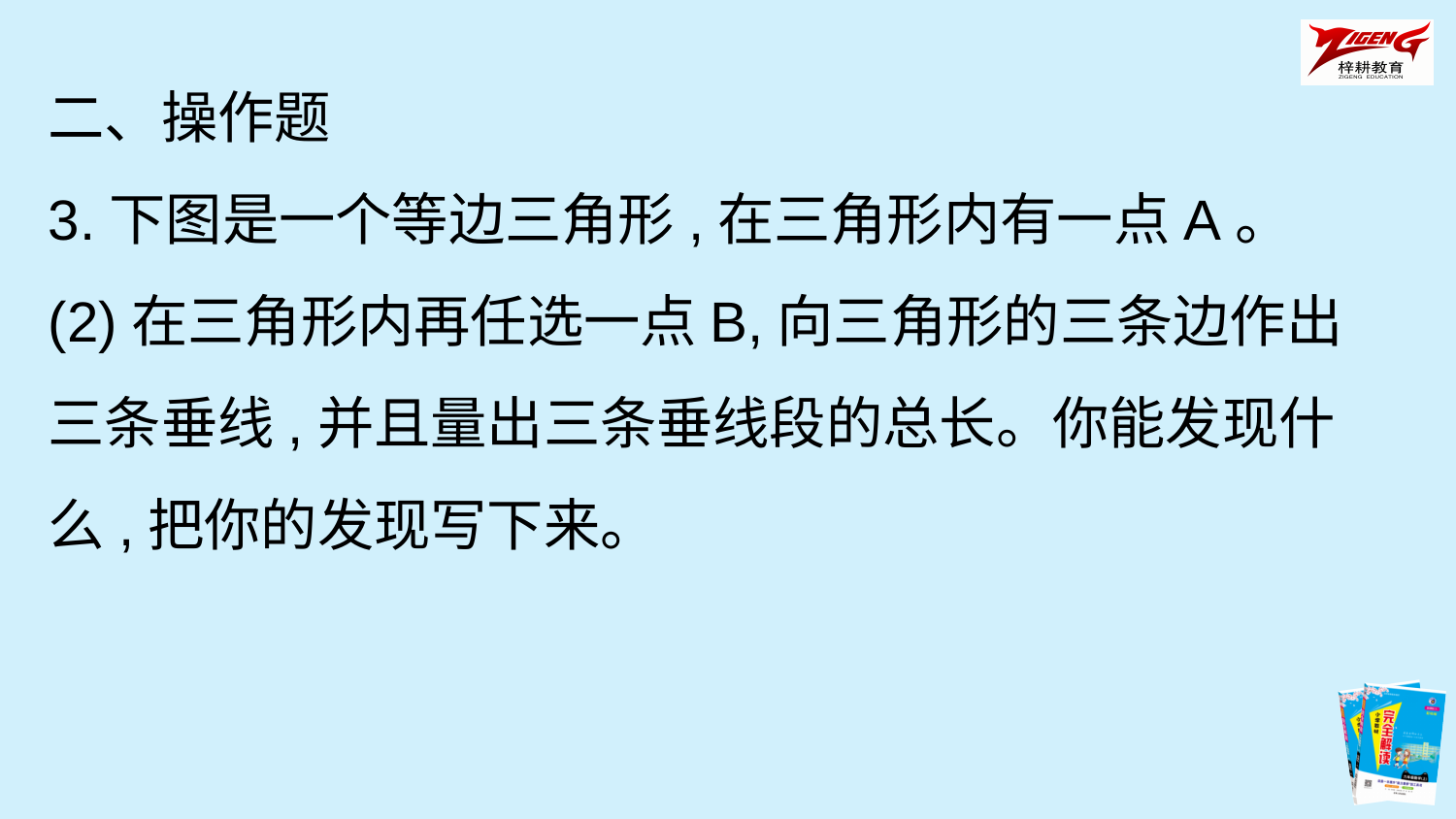

二、操作题
3.下图是一个等边三角形,在三角形内有一点A。
(2)在三角形内再任选一点B,向三角形的三条边作出三条垂线,并且量出三条垂线段的总长。你能发现什么,把你的发现写下来。